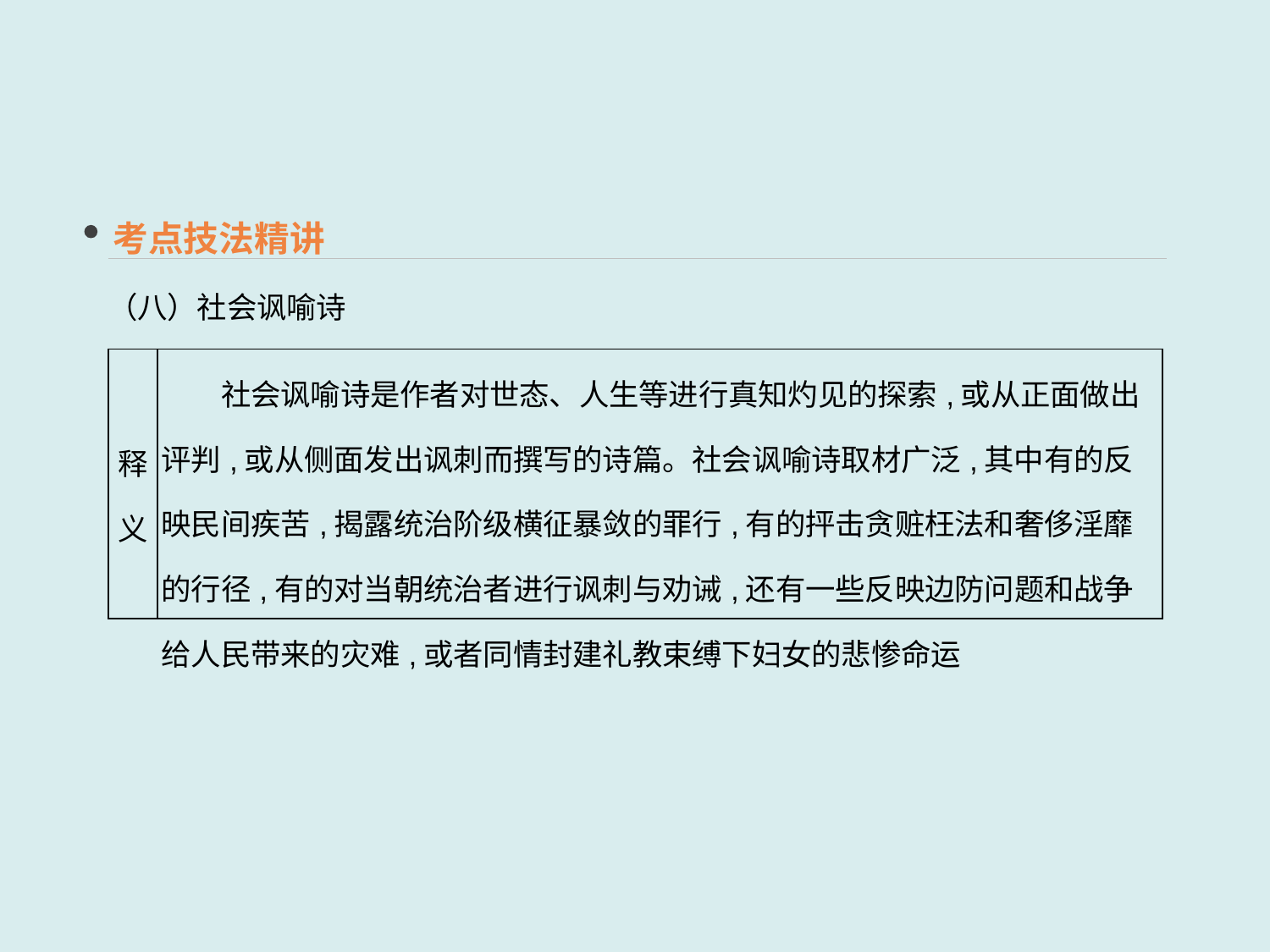

考点技法精讲

（八）社会讽喻诗

| 释义 | 社会讽喻诗是作者对世态、人生等进行真知灼见的探索,或从正面做出评判,或从侧面发出讽刺而撰写的诗篇。社会讽喻诗取材广泛,其中有的反映民间疾苦,揭露统治阶级横征暴敛的罪行,有的抨击贪赃枉法和奢侈淫靡的行径,有的对当朝统治者进行讽刺与劝诫,还有一些反映边防问题和战争给人民带来的灾难,或者同情封建礼教束缚下妇女的悲惨命运 |
| --- | --- |